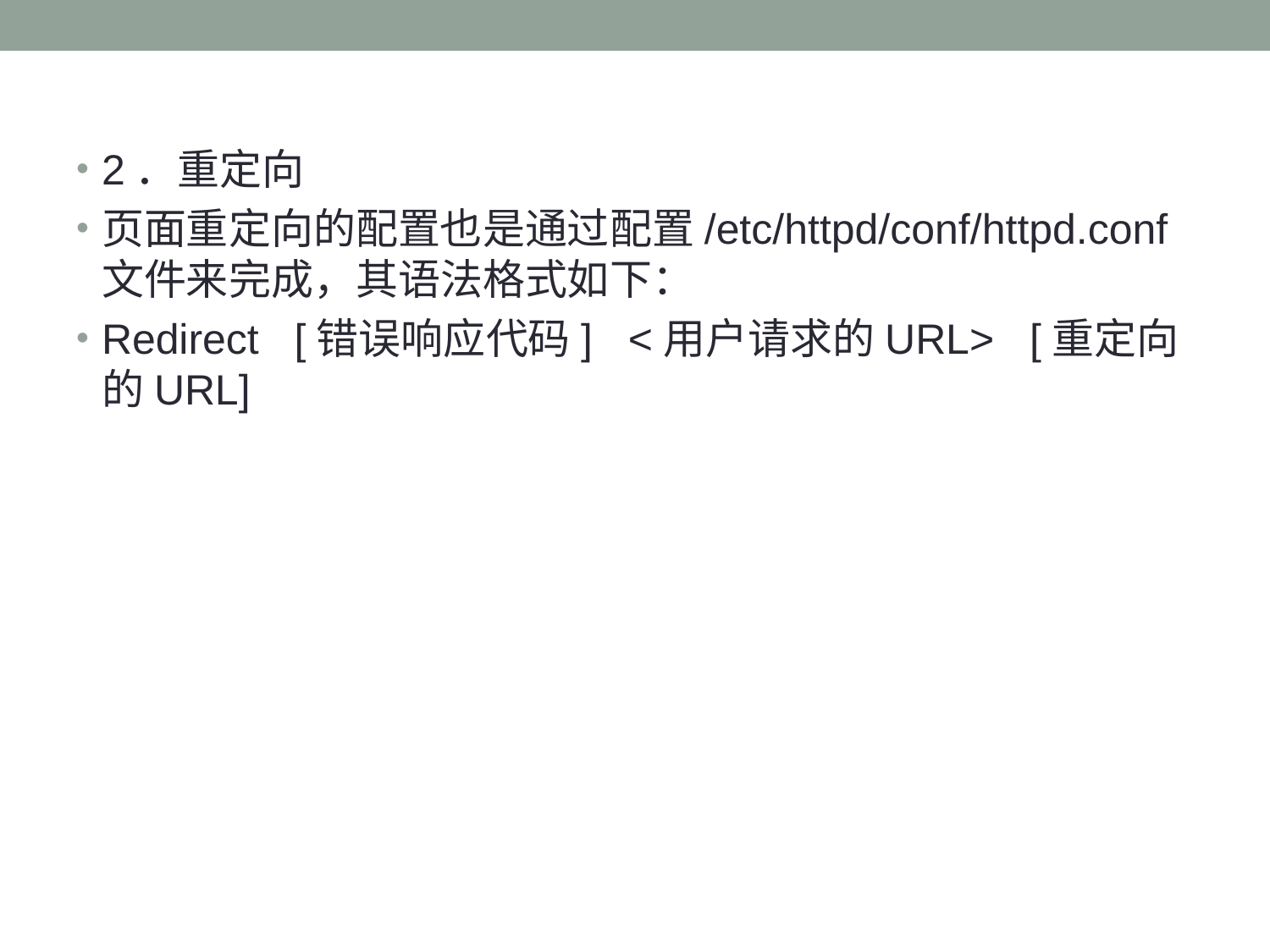

#
2．重定向
页面重定向的配置也是通过配置/etc/httpd/conf/httpd.conf文件来完成，其语法格式如下：
Redirect   [错误响应代码]   <用户请求的URL>   [重定向的URL]